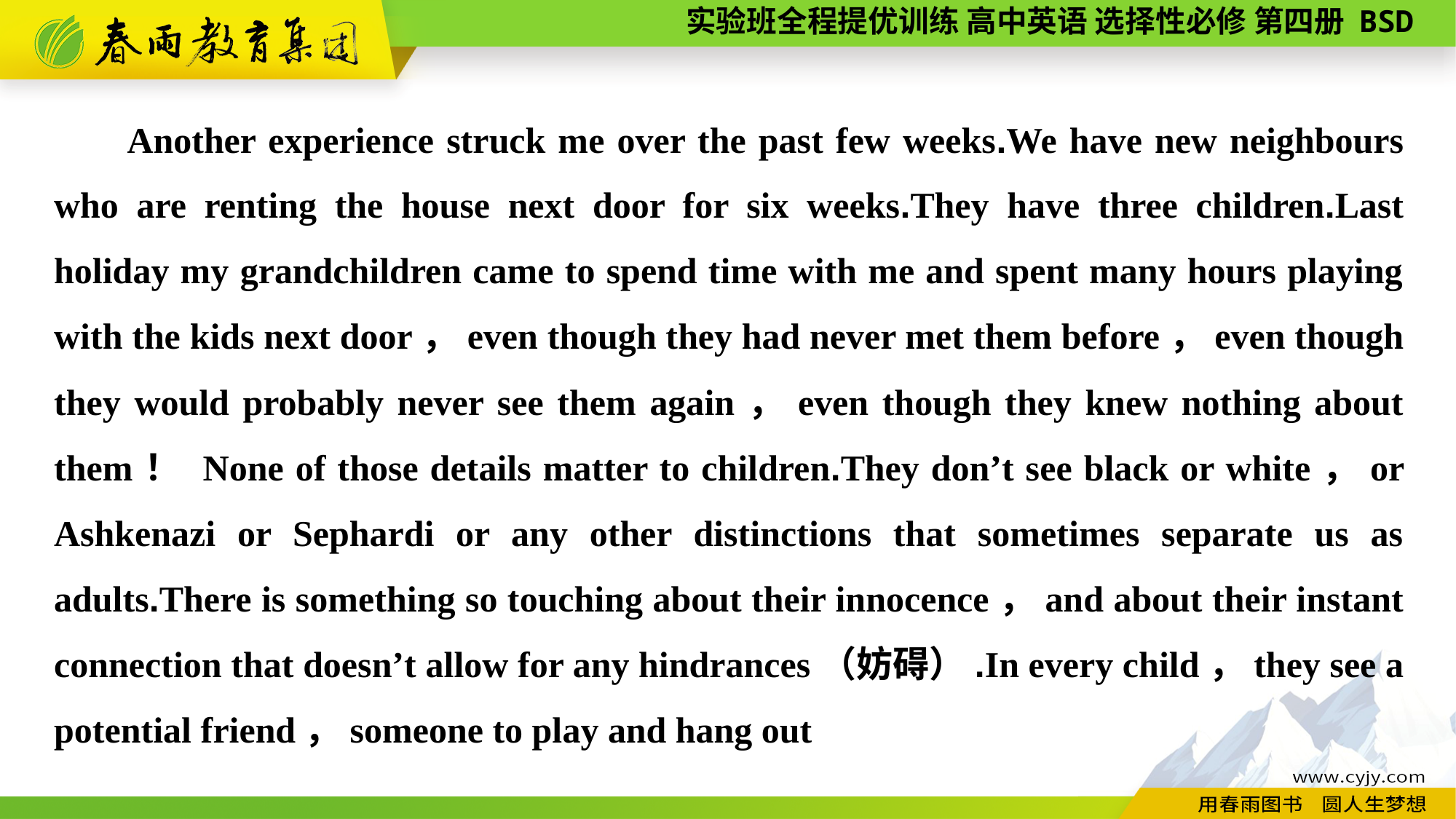

Another experience struck me over the past few weeks.We have new neighbours who are renting the house next door for six weeks.They have three children.Last holiday my grandchildren came to spend time with me and spent many hours playing with the kids next door，even though they had never met them before，even though they would probably never see them again，even though they knew nothing about them！ None of those details matter to children.They don’t see black or white，or Ashkenazi or Sephardi or any other distinctions that sometimes separate us as adults.There is something so touching about their innocence，and about their instant connection that doesn’t allow for any hindrances（妨碍）.In every child，they see a potential friend，someone to play and hang out